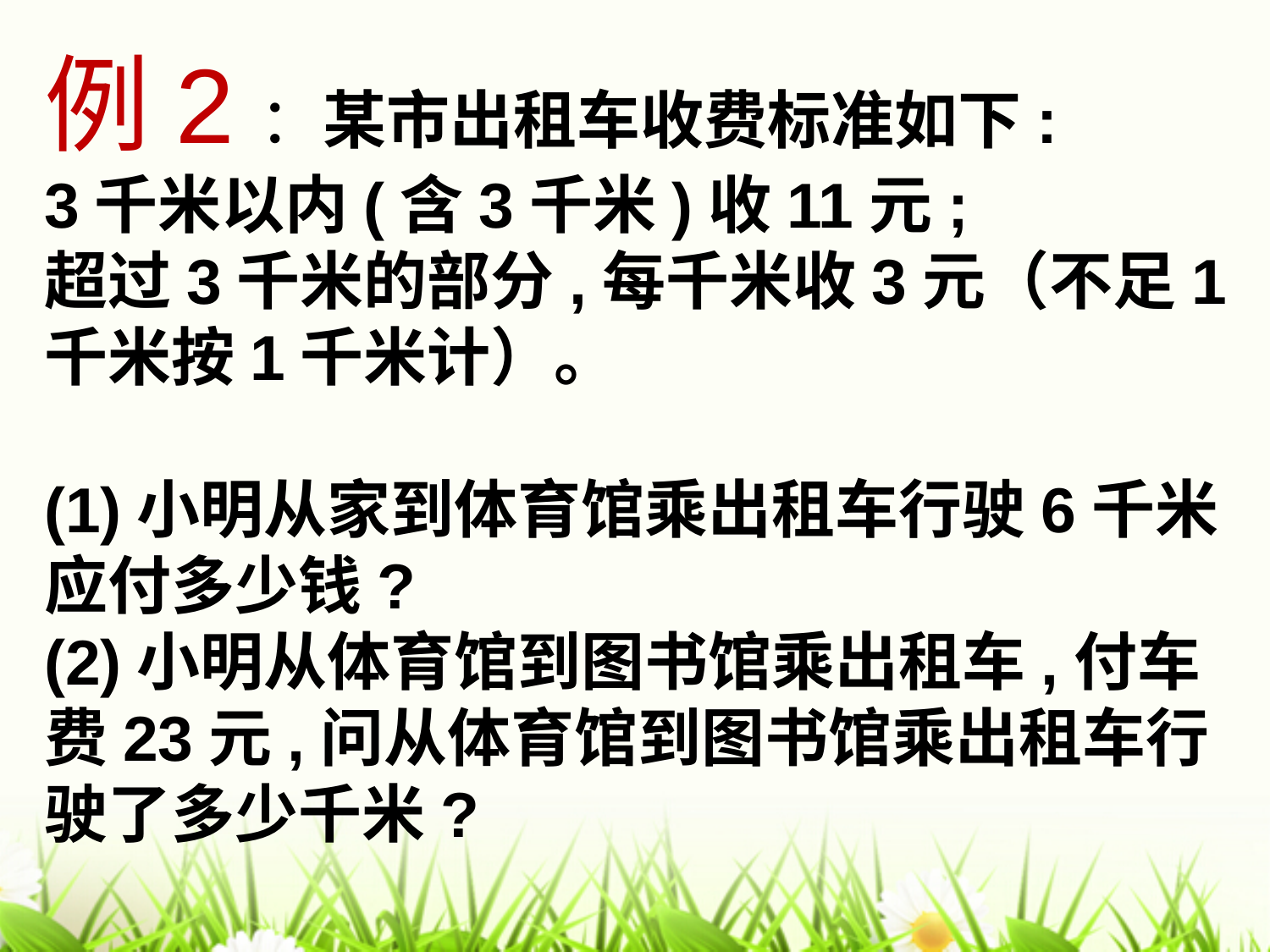

例2：某市出租车收费标准如下:
3千米以内(含3千米)收11元;
超过3千米的部分,每千米收3元（不足1千米按1千米计）。
(1)小明从家到体育馆乘出租车行驶6千米应付多少钱?
(2)小明从体育馆到图书馆乘出租车,付车费23元,问从体育馆到图书馆乘出租车行驶了多少千米?